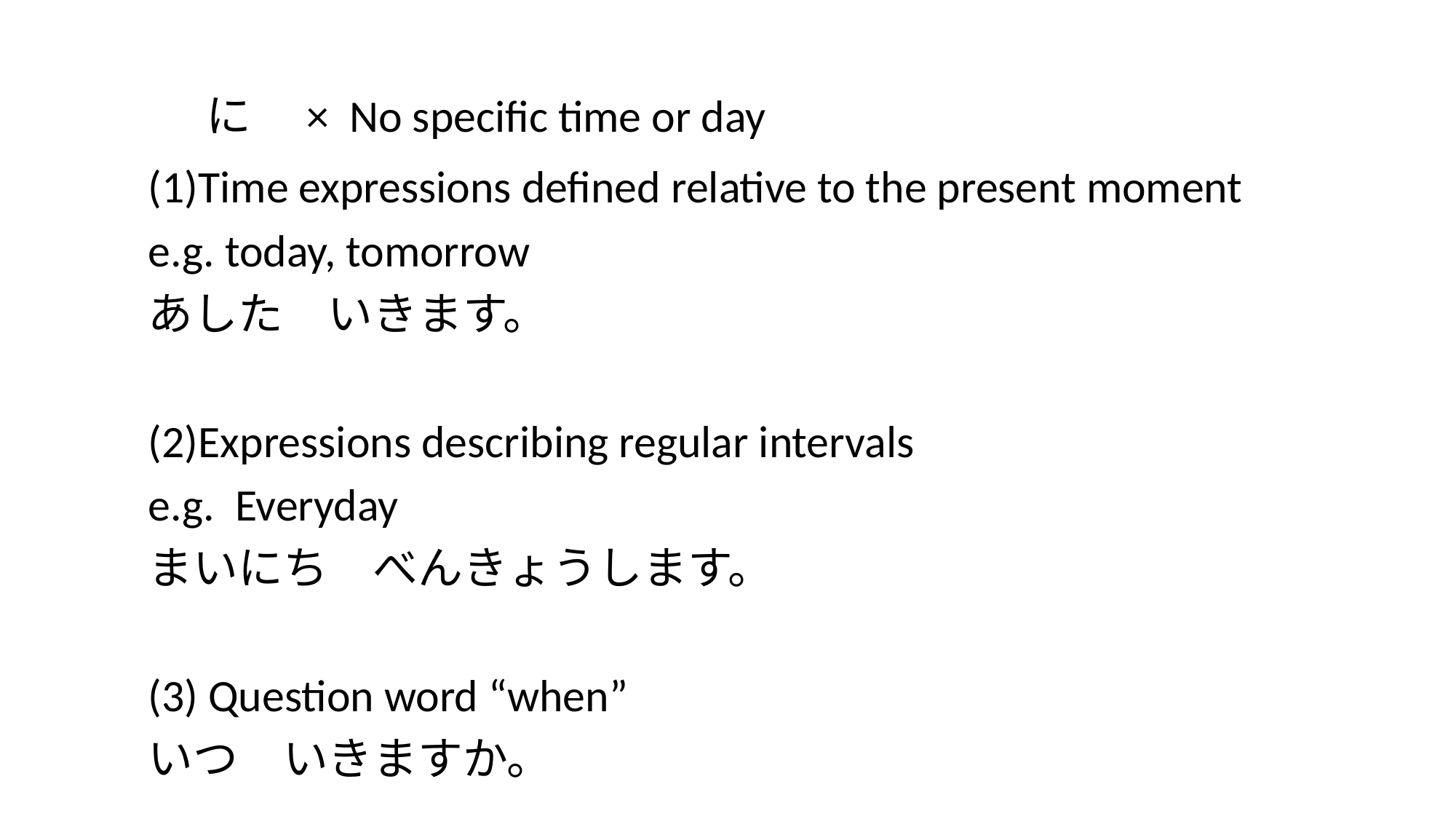

#
    に　×  No specific time or day
(1)Time expressions defined relative to the present moment
e.g. today, tomorrow
あした　いきます。

(2)Expressions describing regular intervals
e.g.  Everyday
まいにち　べんきょうします。

(3) Question word “when”
いつ　いきますか。